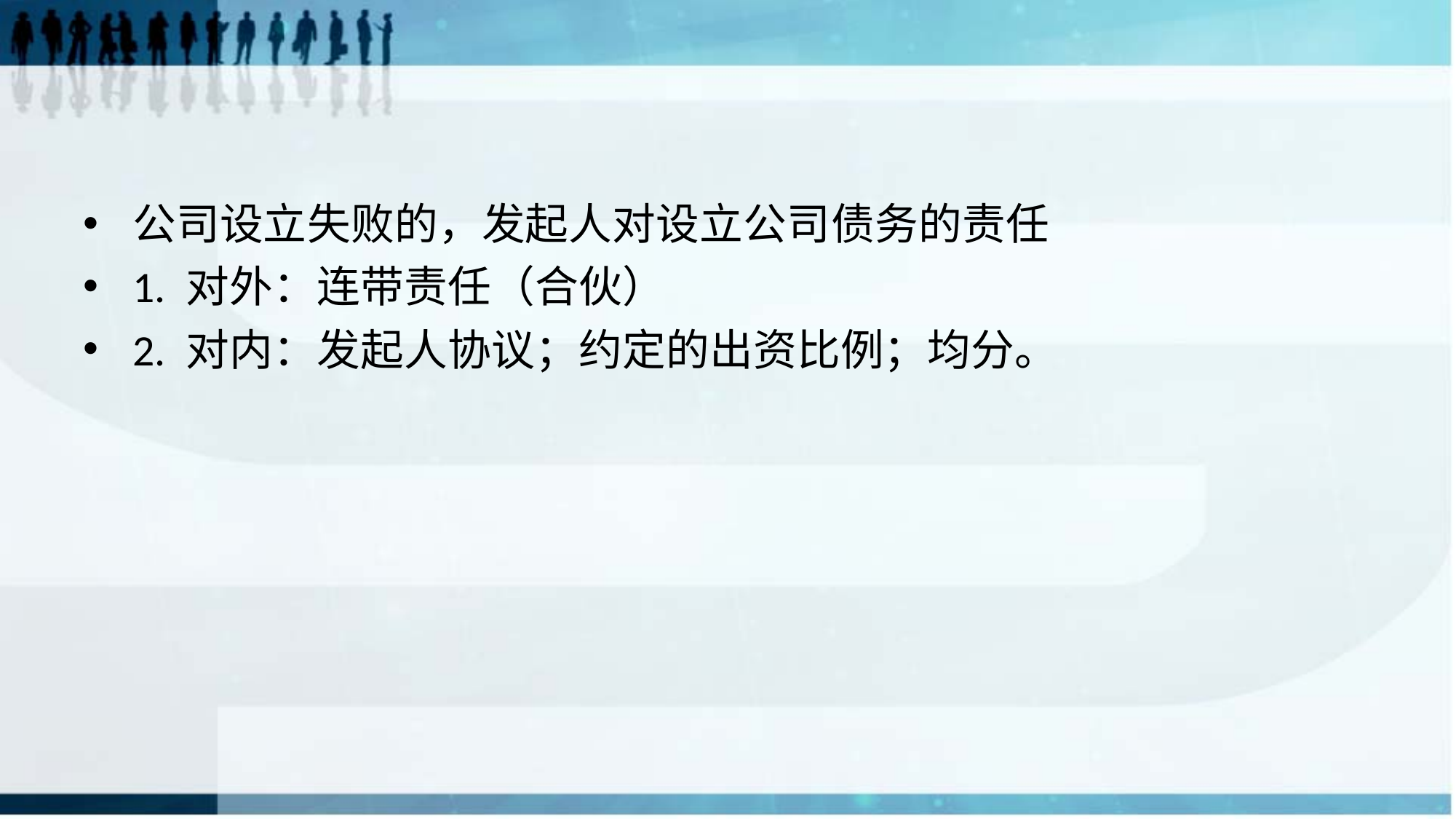

#
公司设立失败的，发起人对设立公司债务的责任
1. 对外：连带责任（合伙）
2. 对内：发起人协议；约定的出资比例；均分。